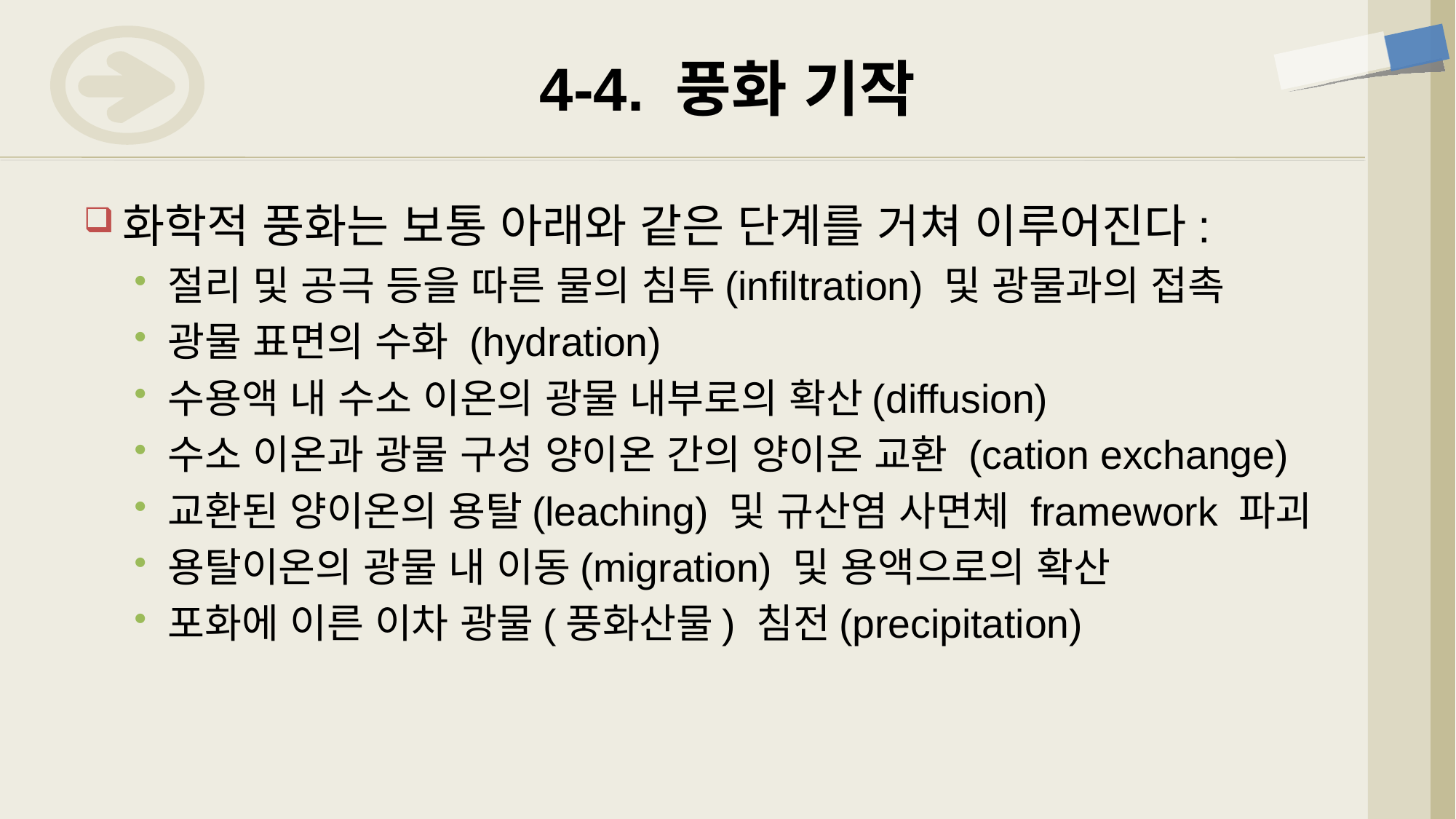

# 4-4. 풍화 기작
화학적 풍화는 보통 아래와 같은 단계를 거쳐 이루어진다:
절리 및 공극 등을 따른 물의 침투(infiltration) 및 광물과의 접촉
광물 표면의 수화 (hydration)
수용액 내 수소 이온의 광물 내부로의 확산(diffusion)
수소 이온과 광물 구성 양이온 간의 양이온 교환 (cation exchange)
교환된 양이온의 용탈(leaching) 및 규산염 사면체 framework 파괴
용탈이온의 광물 내 이동(migration) 및 용액으로의 확산
포화에 이른 이차 광물(풍화산물) 침전(precipitation)